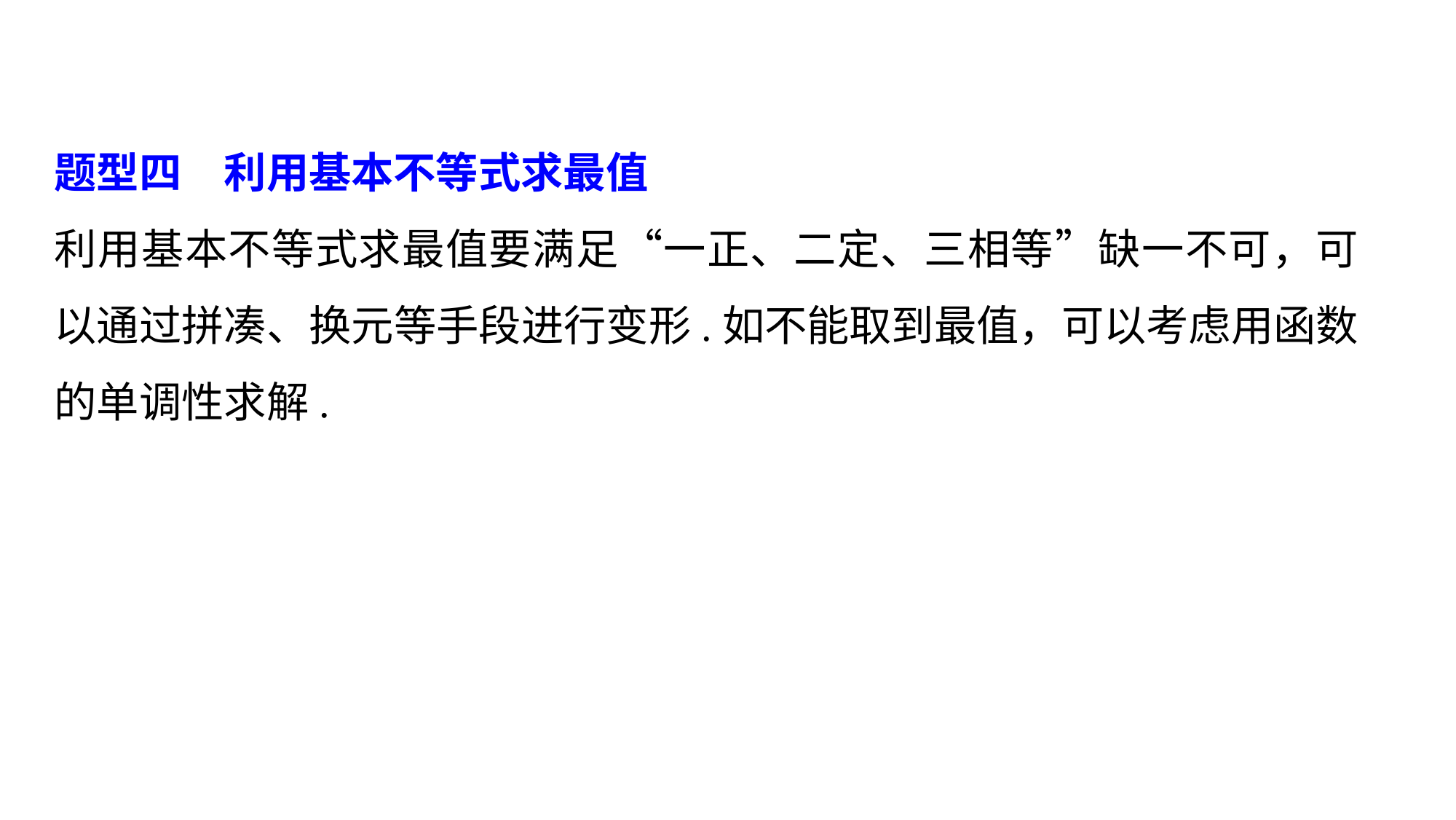

题型四　利用基本不等式求最值
利用基本不等式求最值要满足“一正、二定、三相等”缺一不可，可以通过拼凑、换元等手段进行变形.如不能取到最值，可以考虑用函数的单调性求解.